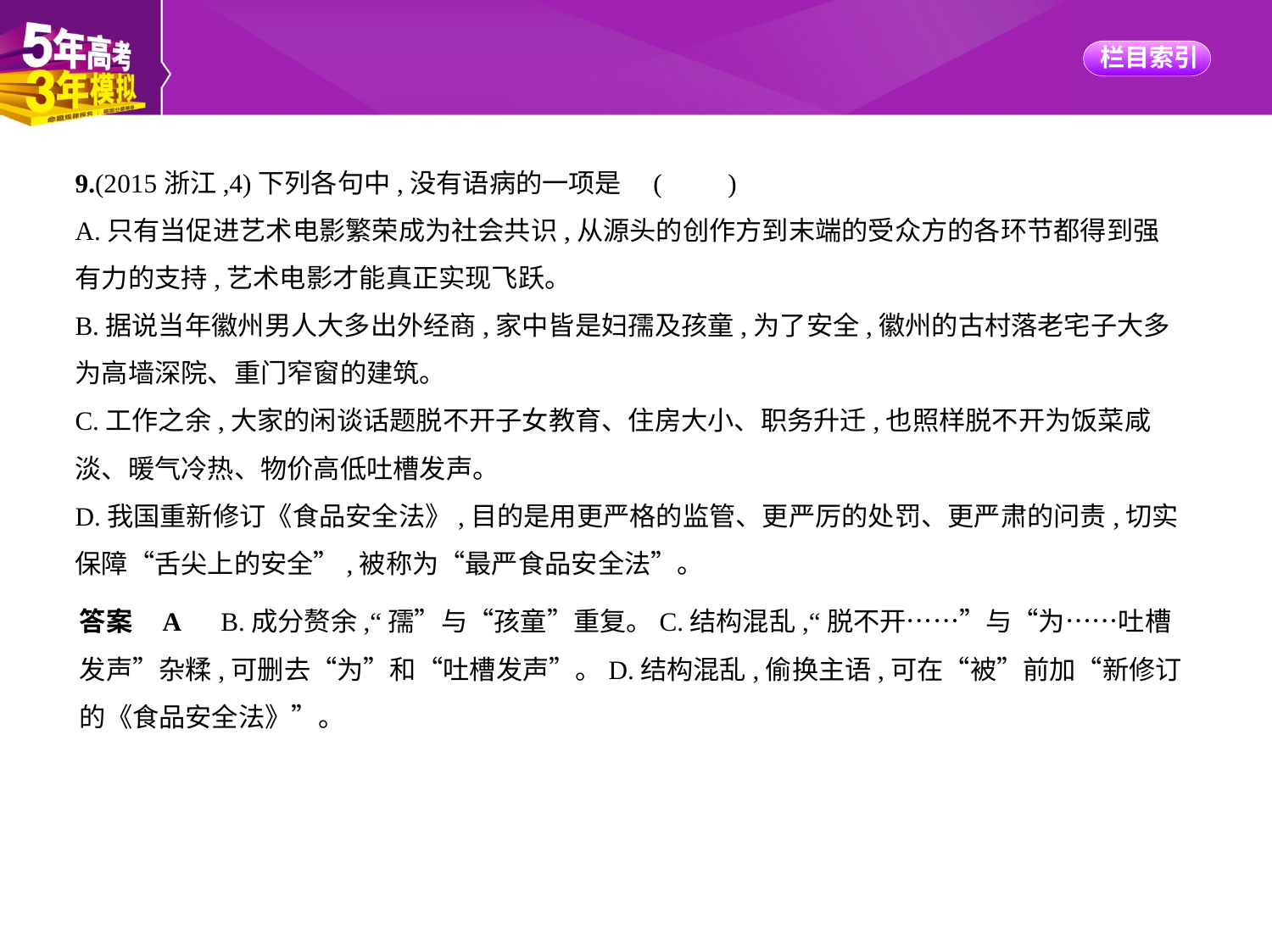

9.(2015浙江,4)下列各句中,没有语病的一项是 (　　)
A.只有当促进艺术电影繁荣成为社会共识,从源头的创作方到末端的受众方的各环节都得到强
有力的支持,艺术电影才能真正实现飞跃。
B.据说当年徽州男人大多出外经商,家中皆是妇孺及孩童,为了安全,徽州的古村落老宅子大多
为高墙深院、重门窄窗的建筑。
C.工作之余,大家的闲谈话题脱不开子女教育、住房大小、职务升迁,也照样脱不开为饭菜咸
淡、暖气冷热、物价高低吐槽发声。
D.我国重新修订《食品安全法》,目的是用更严格的监管、更严厉的处罚、更严肃的问责,切实
保障“舌尖上的安全”,被称为“最严食品安全法”。
答案    A　B.成分赘余,“孺”与“孩童”重复。C.结构混乱,“脱不开……”与“为……吐槽
发声”杂糅,可删去“为”和“吐槽发声”。D.结构混乱,偷换主语,可在“被”前加“新修订
的《食品安全法》”。